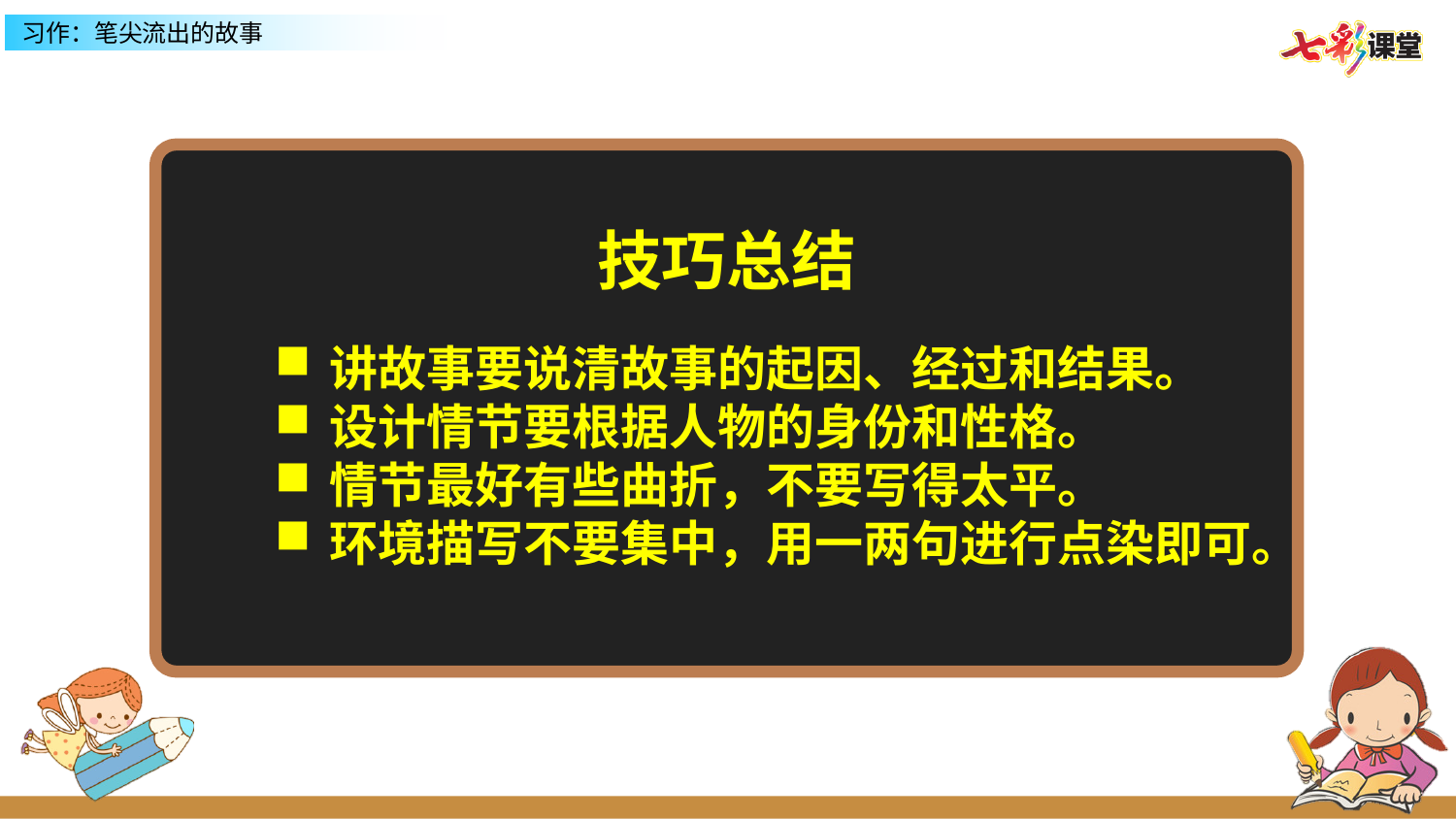

技巧总结
讲故事要说清故事的起因、经过和结果。
设计情节要根据人物的身份和性格。
情节最好有些曲折，不要写得太平。
环境描写不要集中，用一两句进行点染即可。